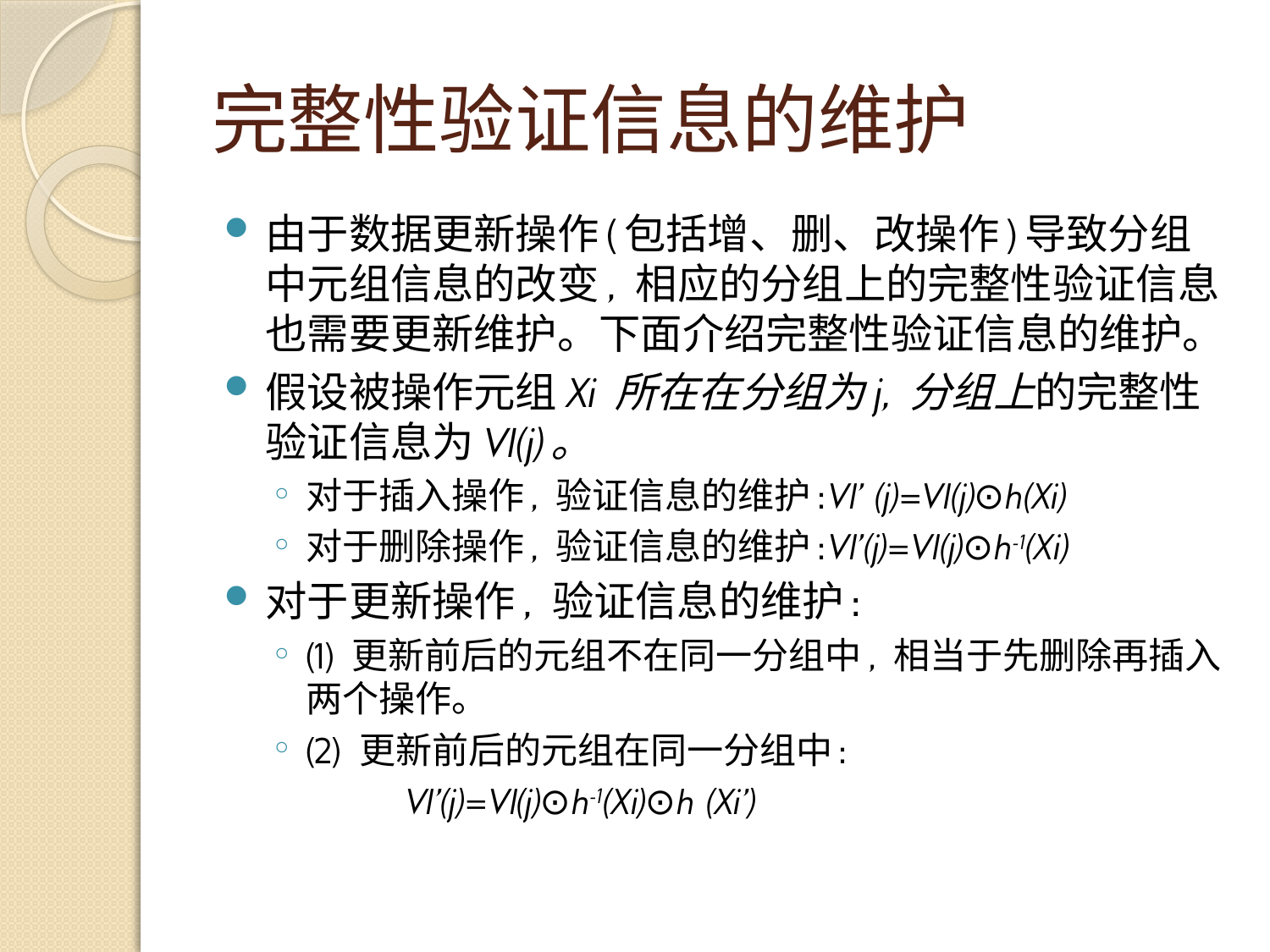

# 完整性验证信息的维护
由于数据更新操作(包括增、删、改操作)导致分组中元组信息的改变, 相应的分组上的完整性验证信息也需要更新维护。下面介绍完整性验证信息的维护。
假设被操作元组Xi 所在在分组为j, 分组上的完整性验证信息为VI(j)。
对于插入操作, 验证信息的维护:VI’ (j)=VI(j)⊙h(Xi)
对于删除操作, 验证信息的维护:VI’(j)=VI(j)⊙h-1(Xi)
对于更新操作, 验证信息的维护:
(1) 更新前后的元组不在同一分组中, 相当于先删除再插入两个操作。
(2) 更新前后的元组在同一分组中:
            VI’(j)=VI(j)⊙h-1(Xi)⊙h (Xi’)